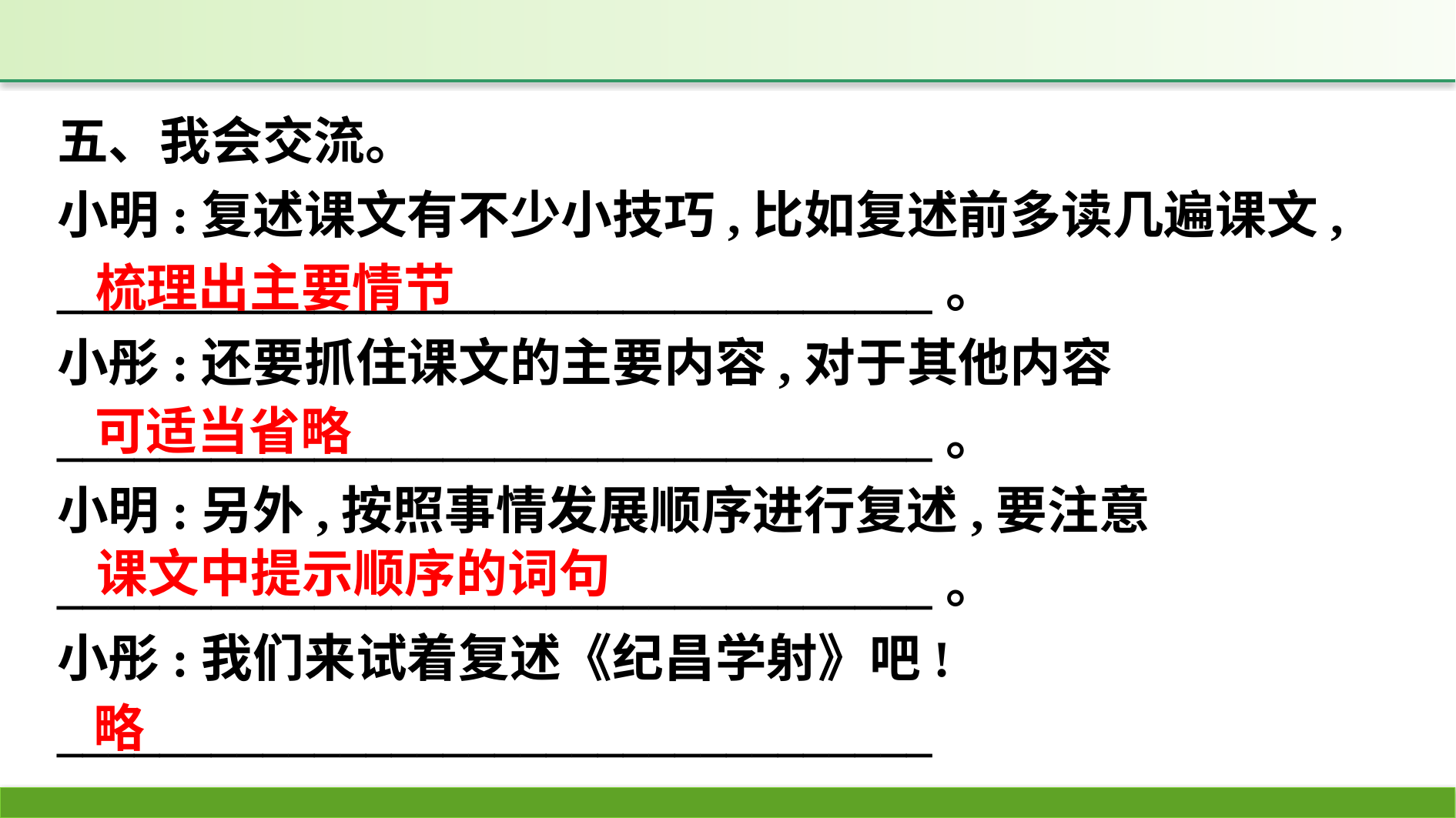

五、我会交流。
小明:复述课文有不少小技巧,比如复述前多读几遍课文, __________________________________。
小彤:还要抓住课文的主要内容,对于其他内容__________________________________。
小明:另外,按照事情发展顺序进行复述,要注意__________________________________。
小彤:我们来试着复述《纪昌学射》吧!
__________________________________
梳理出主要情节
可适当省略
课文中提示顺序的词句
略